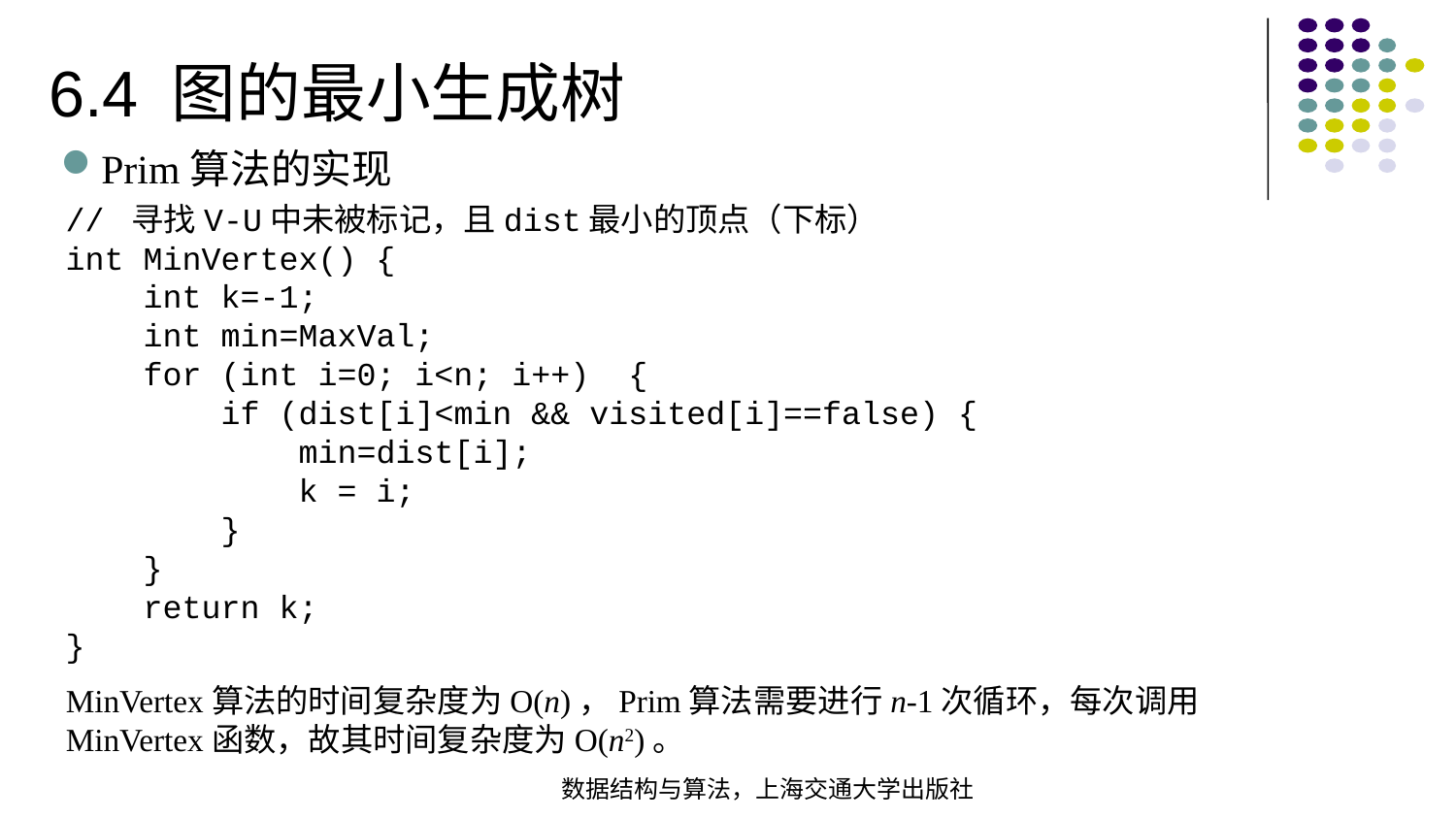

6.4 图的最小生成树
Prim算法的实现
// 寻找V-U中未被标记，且dist最小的顶点（下标）int MinVertex() {    int k=-1;    int min=MaxVal;    for (int i=0; i<n; i++)  {        if (dist[i]<min && visited[i]==false) {            min=dist[i];            k = i;        }    }    return k;
}
MinVertex算法的时间复杂度为O(n)，Prim算法需要进行n-1次循环，每次调用MinVertex函数，故其时间复杂度为O(n2)。